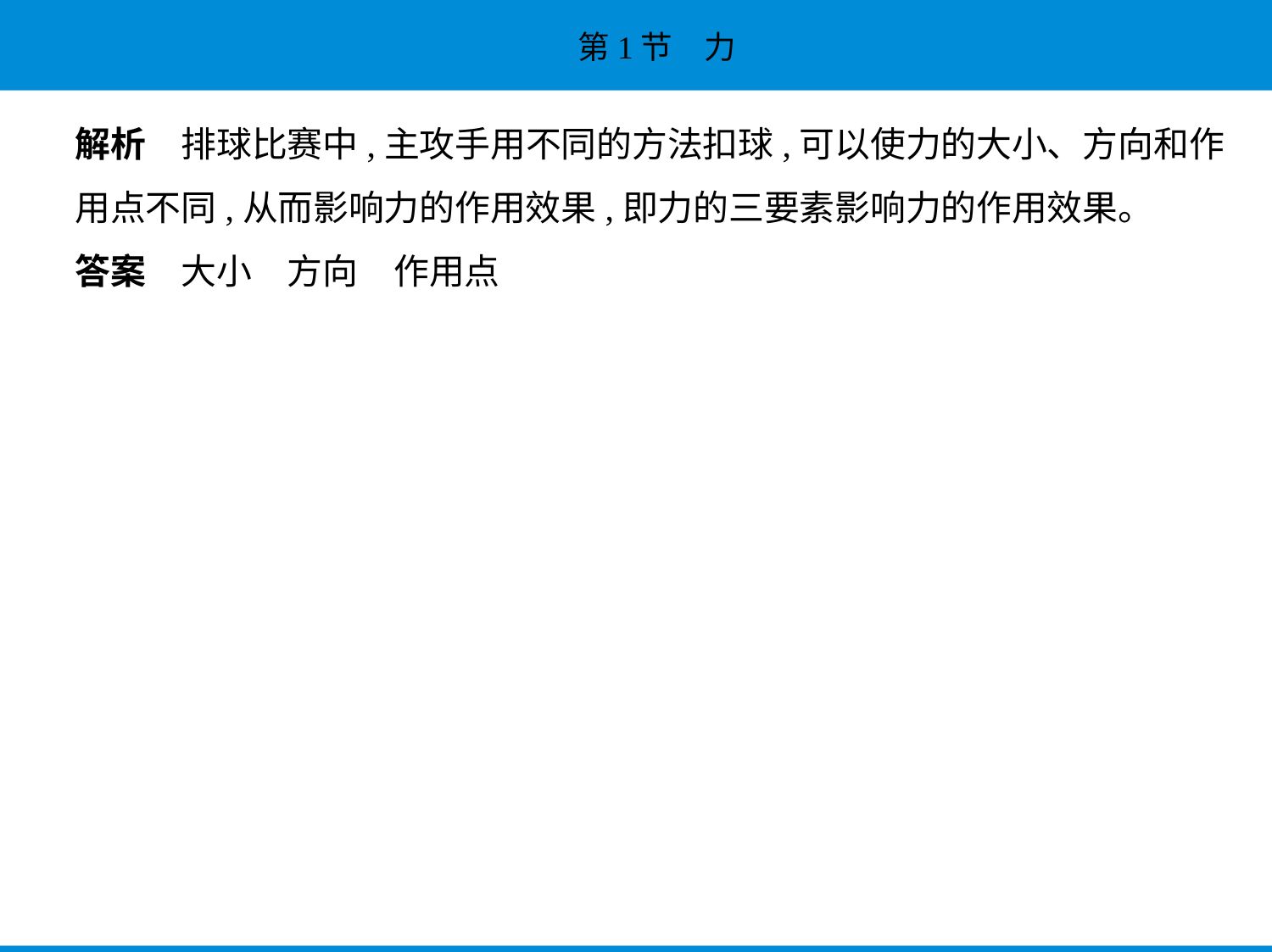

解析　排球比赛中,主攻手用不同的方法扣球,可以使力的大小、方向和作
用点不同,从而影响力的作用效果,即力的三要素影响力的作用效果。
答案　大小　方向　作用点